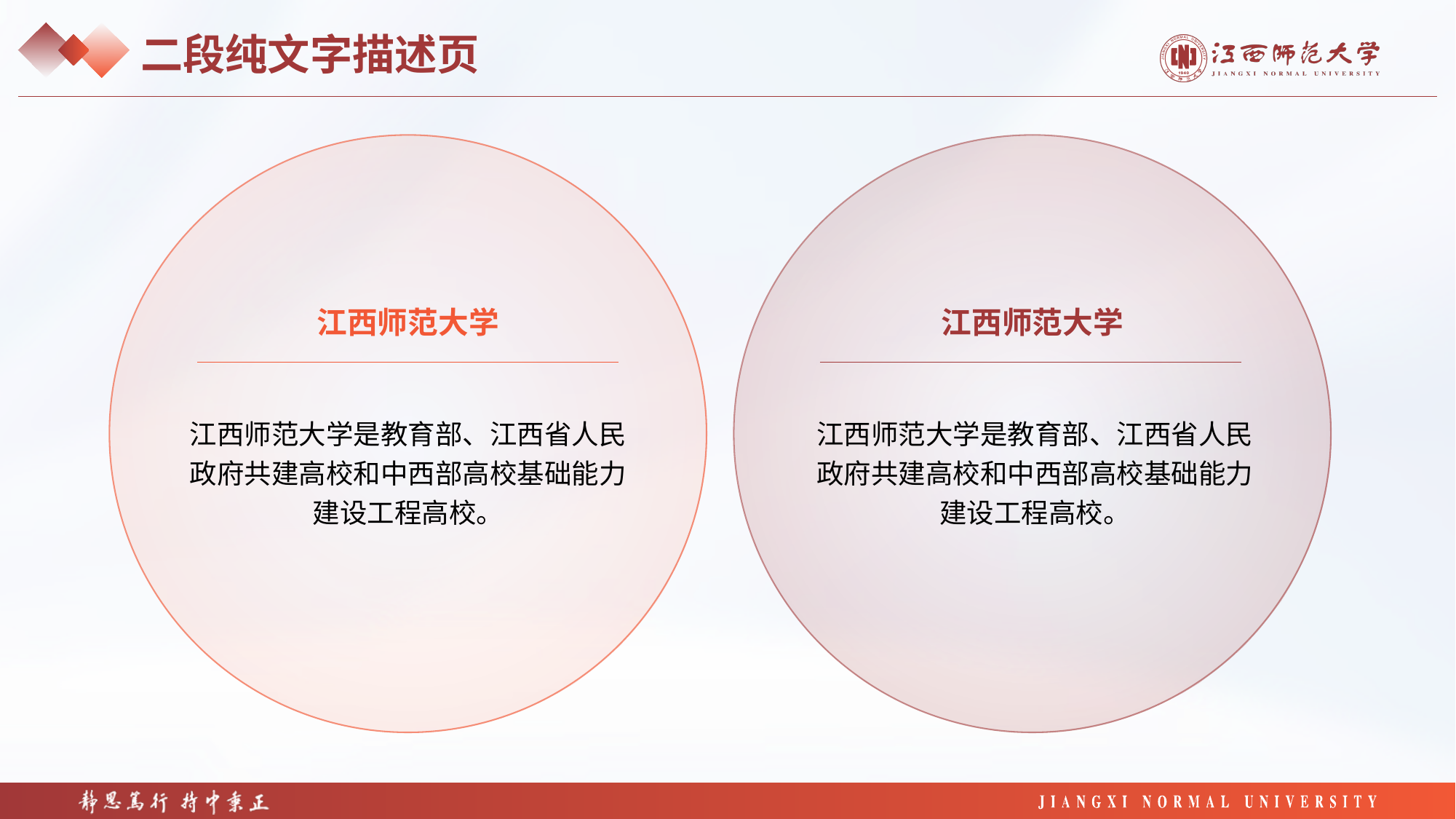

二段纯文字描述页

江西师范大学
江西师范大学
江西师范大学是教育部、江西省人民政府共建高校和中西部高校基础能力建设工程高校。
江西师范大学是教育部、江西省人民政府共建高校和中西部高校基础能力建设工程高校。